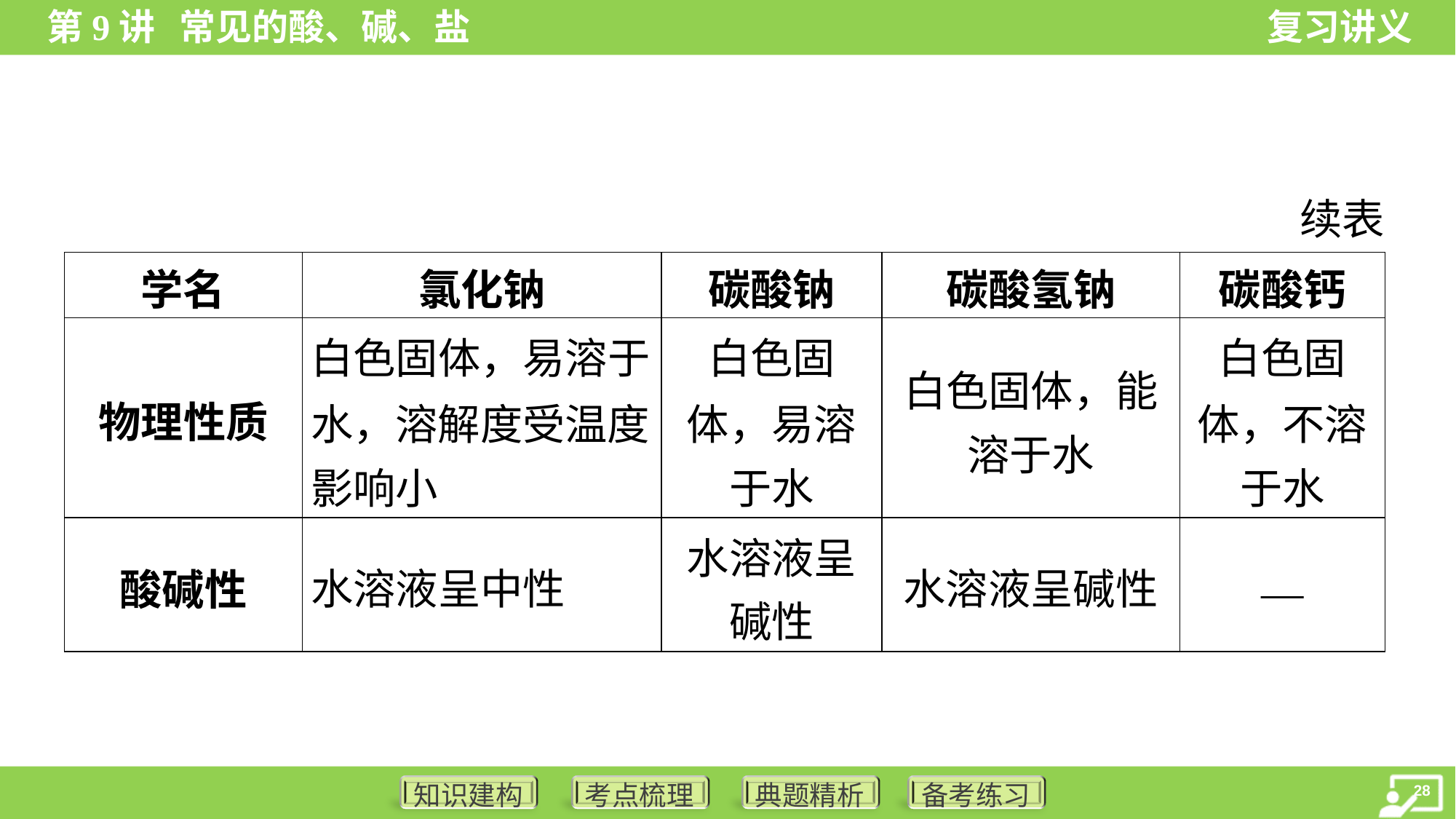

续表
| 学名 | 氯化钠 | 碳酸钠 | 碳酸氢钠 | 碳酸钙 |
| --- | --- | --- | --- | --- |
| 物理性质 | 白色固体，易溶于 水，溶解度受温度 影响小 | 白色固 体，易溶 于水 | 白色固体，能 溶于水 | 白色固 体，不溶 于水 |
| 酸碱性 | 水溶液呈中性 | 水溶液呈 碱性 | 水溶液呈碱性 | — |